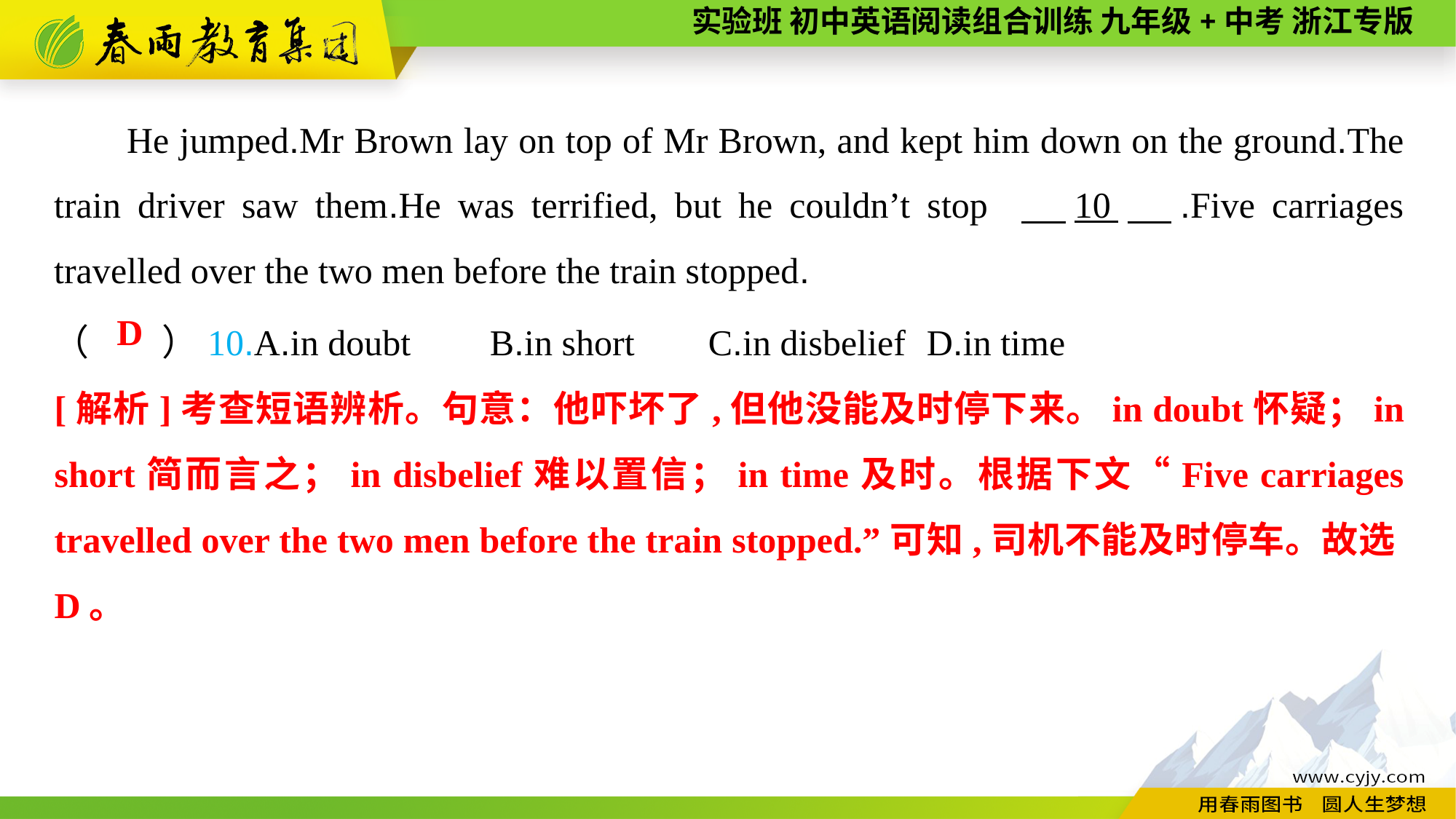

He jumped.Mr Brown lay on top of Mr Brown, and kept him down on the ground.The train driver saw them.He was terrified, but he couldn’t stop 　10　.Five carriages travelled over the two men before the train stopped.
（　　）10.A.in doubt	B.in short	C.in disbelief	D.in time
D
[解析]考查短语辨析。句意：他吓坏了,但他没能及时停下来。in doubt怀疑；in short简而言之；in disbelief难以置信；in time及时。根据下文“Five carriages travelled over the two men before the train stopped.”可知,司机不能及时停车。故选D。